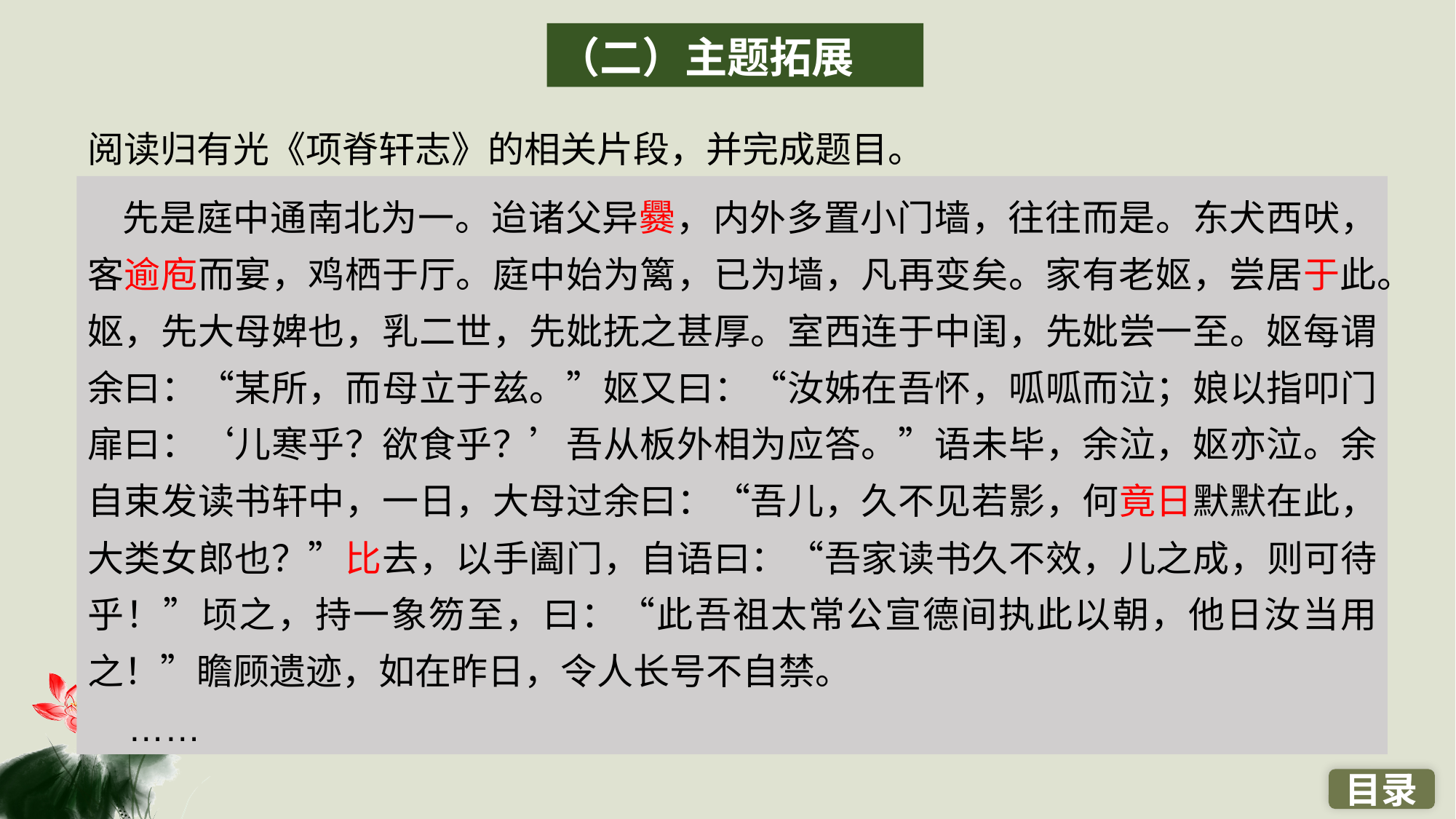

（二）主题拓展
阅读归有光《项脊轩志》的相关片段，并完成题目。
   先是庭中通南北为一。迨诸父异爨，内外多置小门墙，往往而是。东犬西吠，客逾庖而宴，鸡栖于厅。庭中始为篱，已为墙，凡再变矣。家有老妪，尝居于此。妪，先大母婢也，乳二世，先妣抚之甚厚。室西连于中闺，先妣尝一至。妪每谓余曰：“某所，而母立于兹。”妪又曰：“汝姊在吾怀，呱呱而泣；娘以指叩门扉曰：‘儿寒乎？欲食乎？’吾从板外相为应答。”语未毕，余泣，妪亦泣。余自束发读书轩中，一日，大母过余曰：“吾儿，久不见若影，何竟日默默在此，大类女郎也？”比去，以手阖门，自语曰：“吾家读书久不效，儿之成，则可待乎！”顷之，持一象笏至，曰：“此吾祖太常公宣德间执此以朝，他日汝当用之！”瞻顾遗迹，如在昨日，令人长号不自禁。
    ……